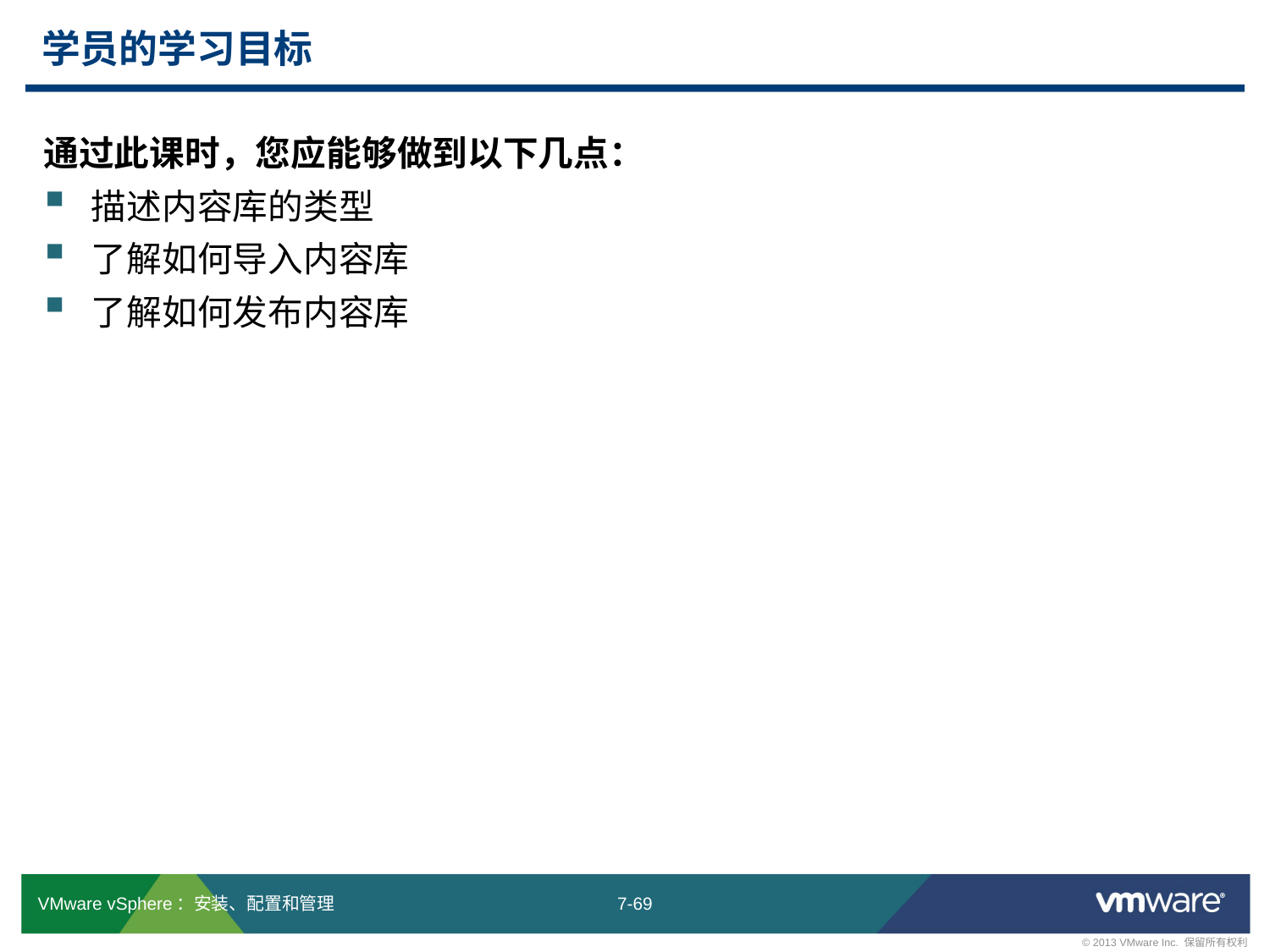

# 学员的学习目标
通过此课时，您应能够做到以下几点：
描述内容库的类型
了解如何导入内容库
了解如何发布内容库